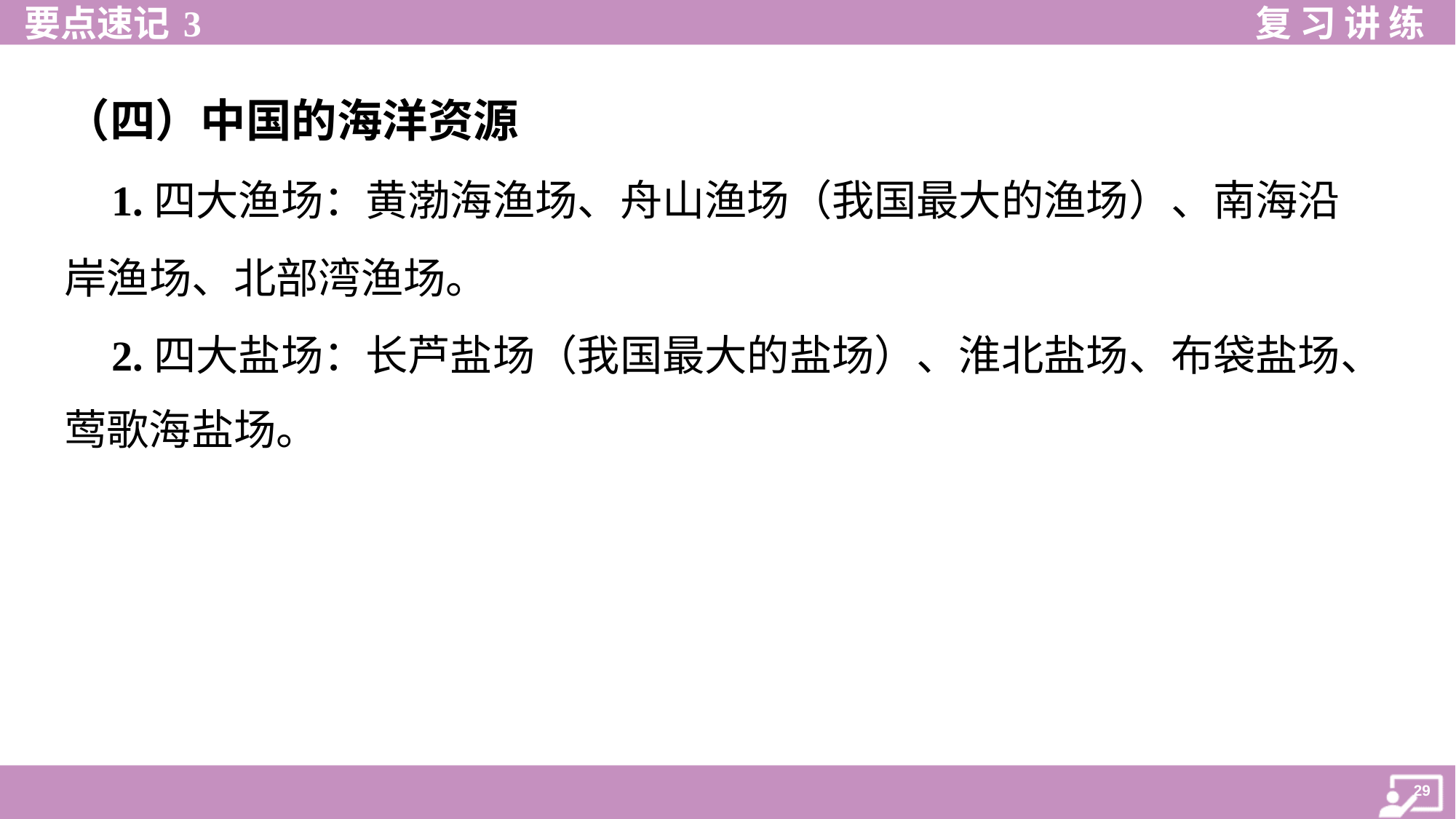

（四）中国的海洋资源
    1.四大渔场：黄渤海渔场、舟山渔场（我国最大的渔场）、南海沿
岸渔场、北部湾渔场。
    2.四大盐场：长芦盐场（我国最大的盐场）、淮北盐场、布袋盐场、
莺歌海盐场。